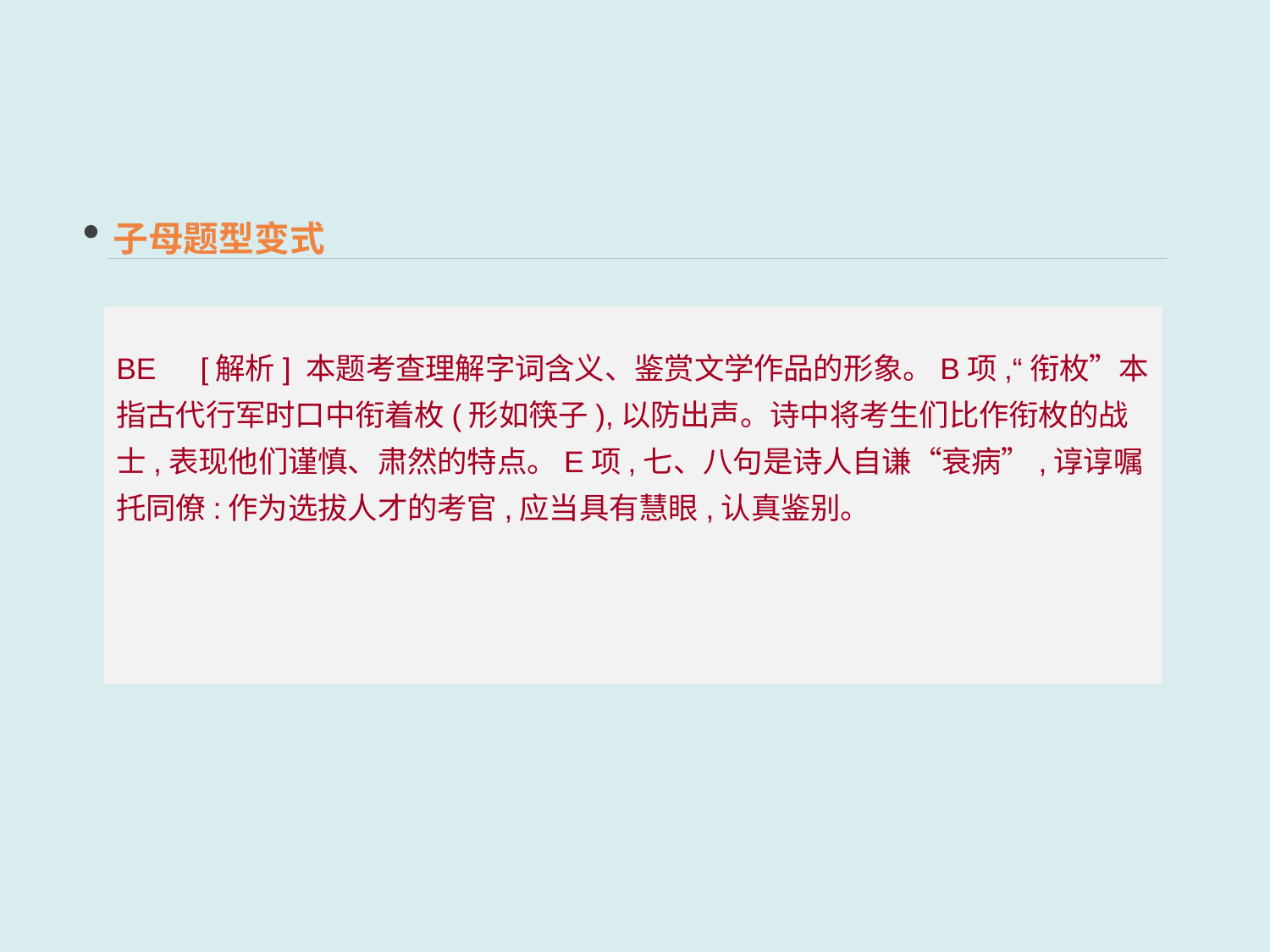

子母题型变式

BE　[解析] 本题考查理解字词含义、鉴赏文学作品的形象。B项,“衔枚”本指古代行军时口中衔着枚(形如筷子),以防出声。诗中将考生们比作衔枚的战士,表现他们谨慎、肃然的特点。E项,七、八句是诗人自谦“衰病”,谆谆嘱托同僚:作为选拔人才的考官,应当具有慧眼,认真鉴别。